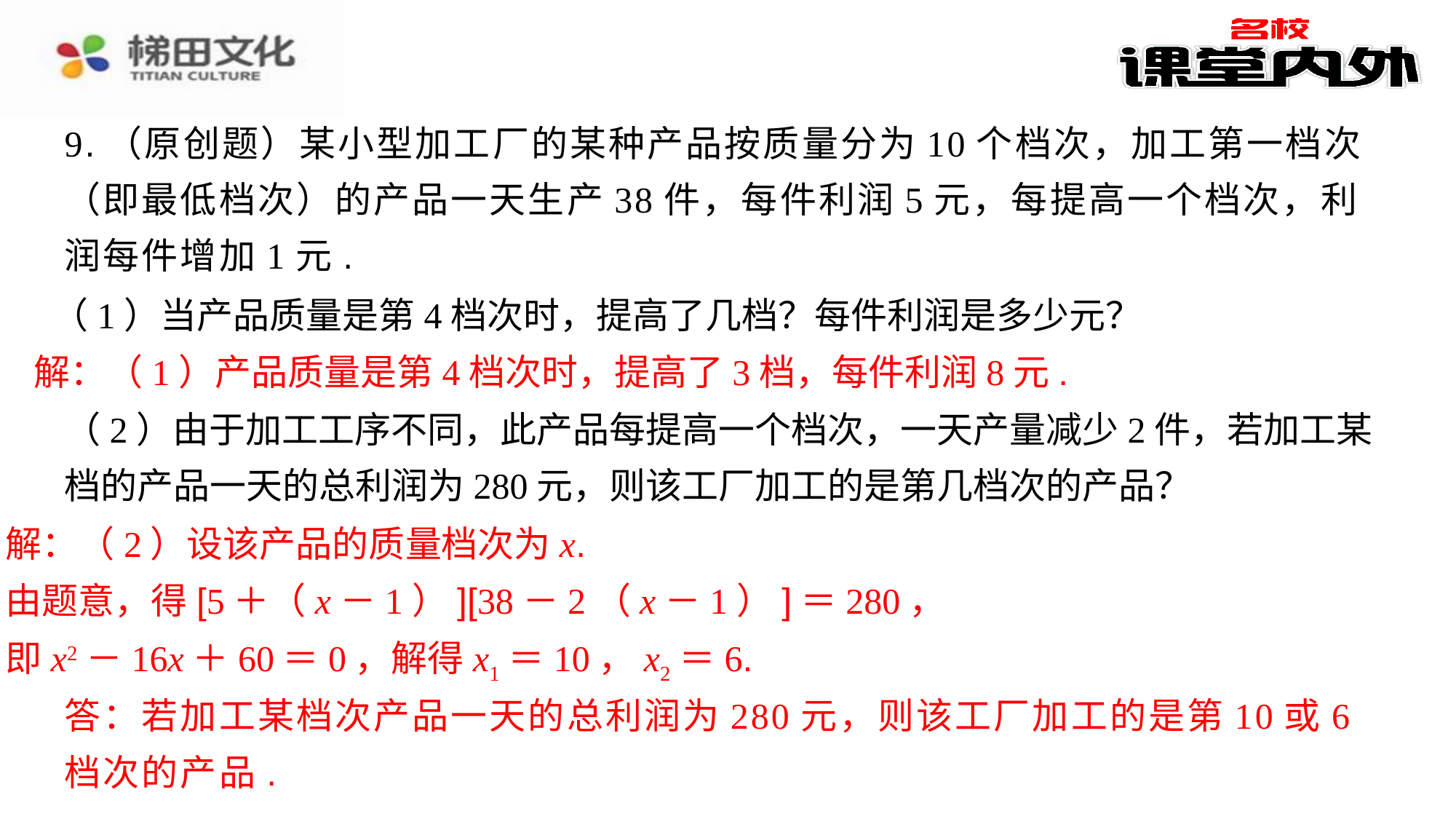

9.（原创题）某小型加工厂的某种产品按质量分为10个档次，加工第一档次（即最低档次）的产品一天生产38件，每件利润5元，每提高一个档次，利润每件增加1元.
（1）当产品质量是第4档次时，提高了几档？每件利润是多少元？
解：（1）产品质量是第4档次时，提高了3档，每件利润8元.
（2）由于加工工序不同，此产品每提高一个档次，一天产量减少2件，若加工某档的产品一天的总利润为280元，则该工厂加工的是第几档次的产品？
解：（2）设该产品的质量档次为x.
由题意，得[5＋（x－1）][38－2（x－1）]＝280，
即x2－16x＋60＝0，解得x1＝10，x2＝6.
答：若加工某档次产品一天的总利润为280元，则该工厂加工的是第10或6档次的产品.